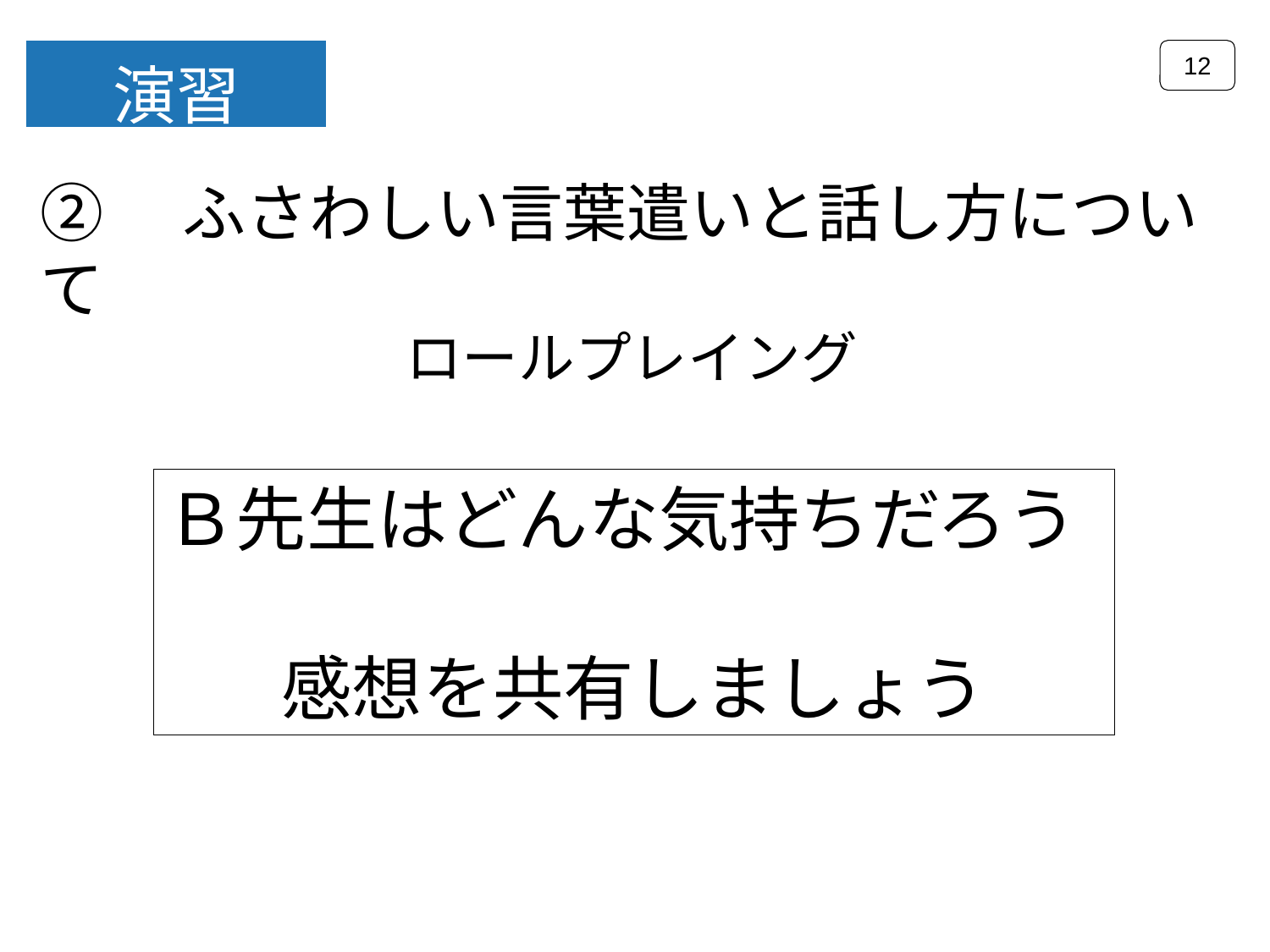

12
演習
②　ふさわしい言葉遣いと話し方について
ロールプレイング
Ｂ先生はどんな気持ちだろう

感想を共有しましょう